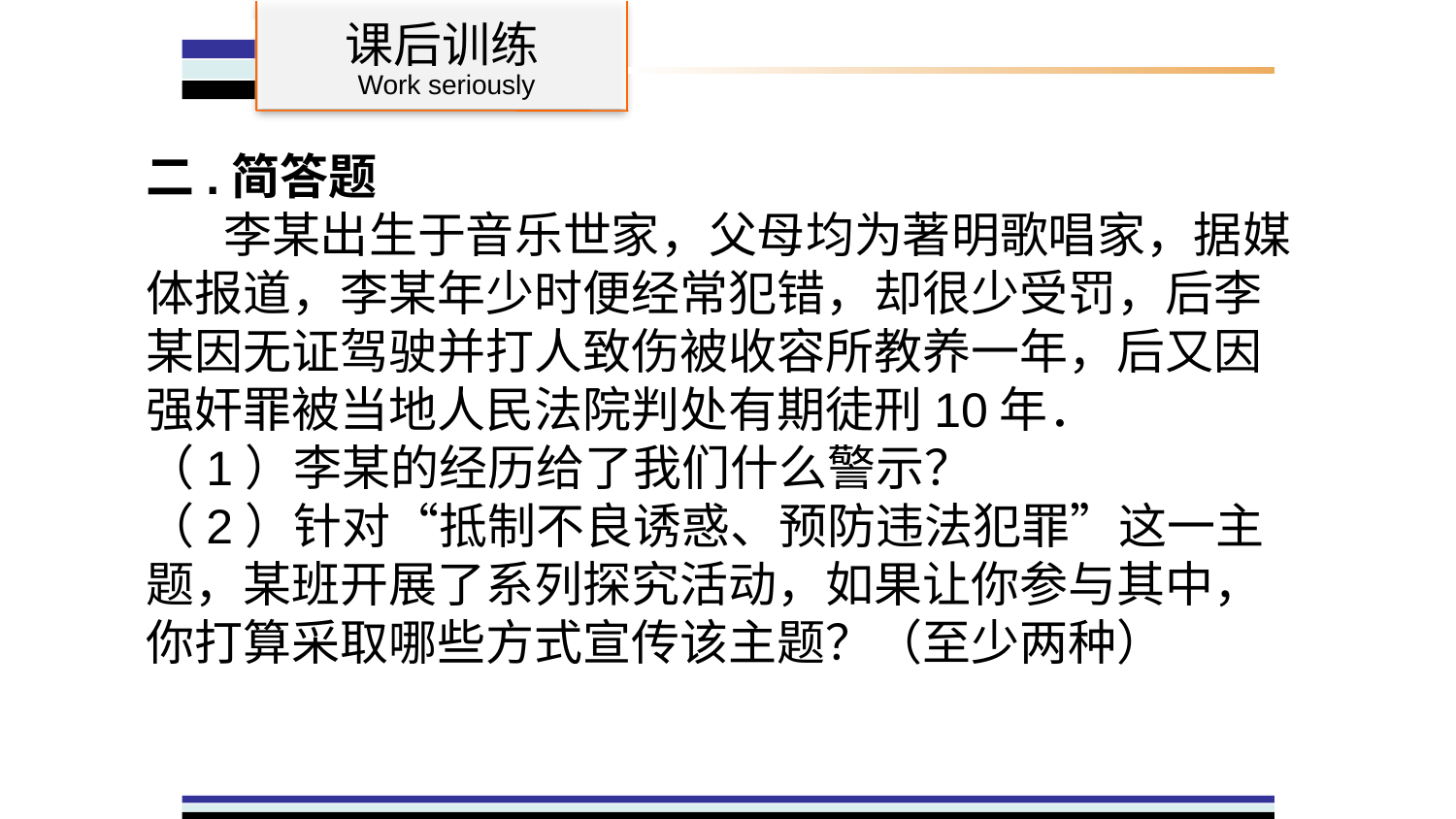

课后训练

     Work seriously

二.简答题
      李某出生于音乐世家，父母均为著明歌唱家，据媒体报道，李某年少时便经常犯错，却很少受罚，后李某因无证驾驶并打人致伤被收容所教养一年，后又因强奸罪被当地人民法院判处有期徒刑10年．
（1）李某的经历给了我们什么警示？
（2）针对“抵制不良诱惑、预防违法犯罪”这一主题，某班开展了系列探究活动，如果让你参与其中，你打算采取哪些方式宣传该主题？（至少两种）